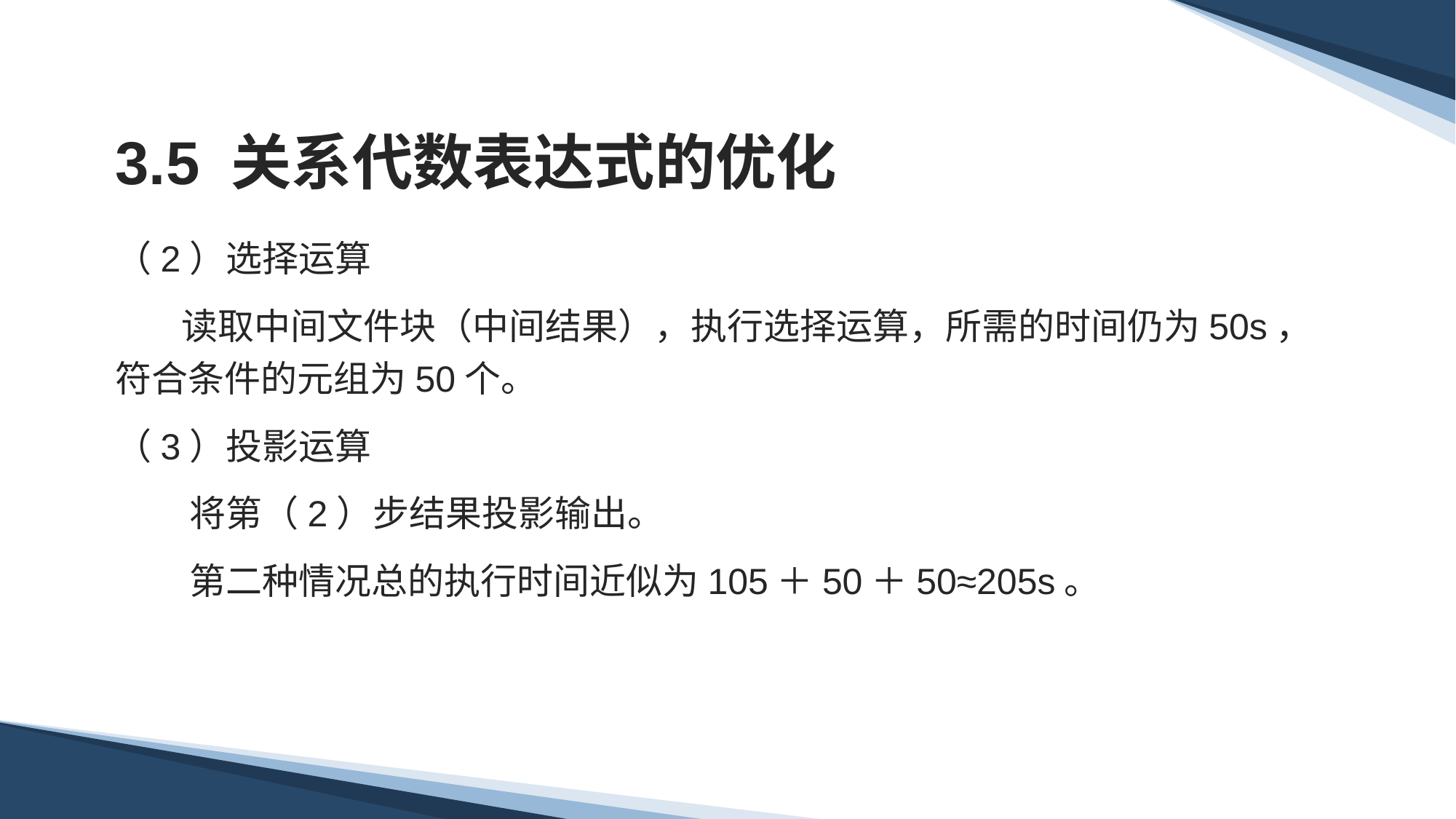

# 3.5 关系代数表达式的优化
（2）选择运算
       读取中间文件块（中间结果），执行选择运算，所需的时间仍为50s，符合条件的元组为50个。
（3）投影运算
        将第（2）步结果投影输出。
        第二种情况总的执行时间近似为105＋50＋50≈205s。